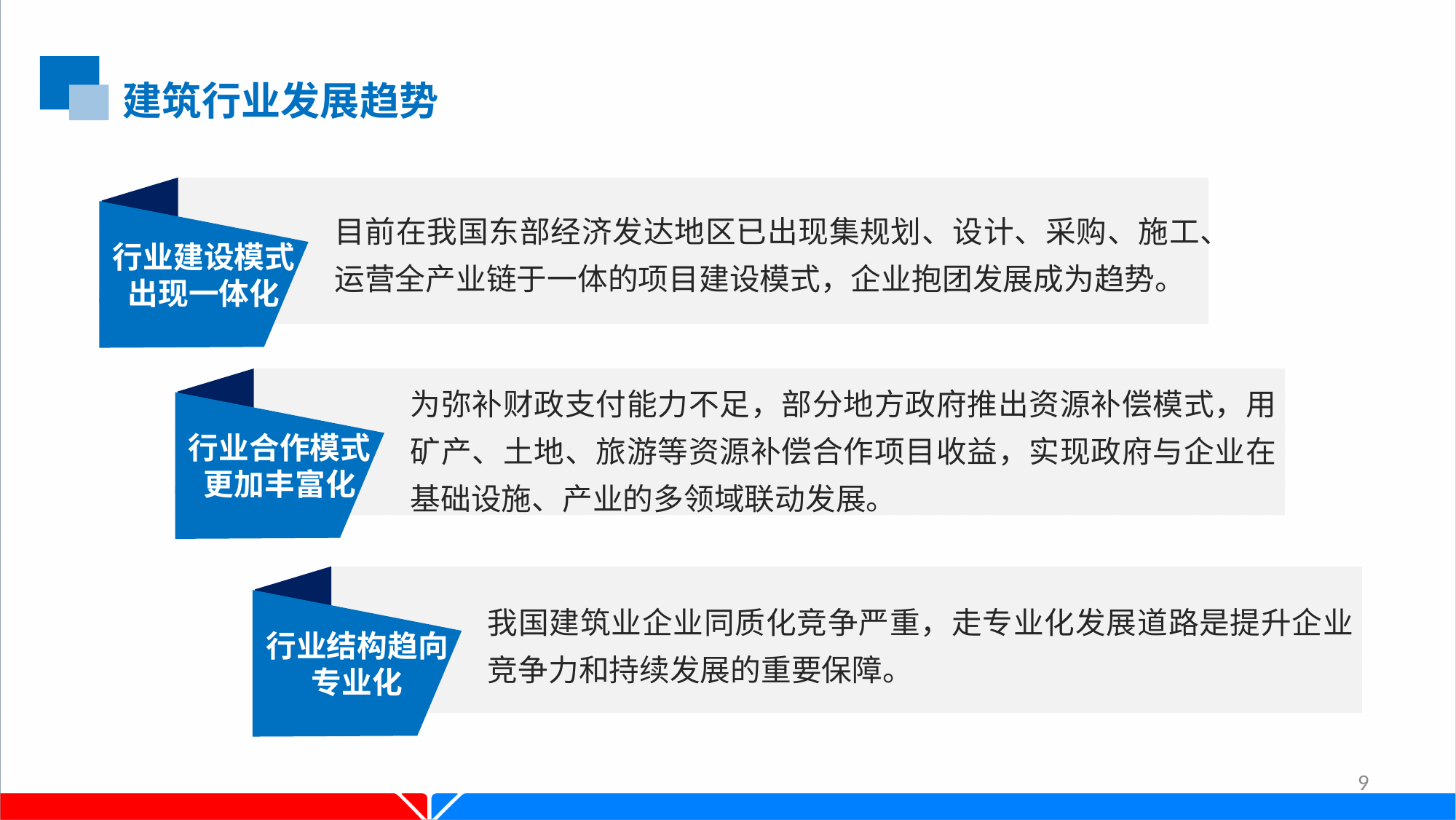

建筑行业发展趋势

目前在我国东部经济发达地区已出现集规划、设计、采购、施工、运营全产业链于一体的项目建设模式，企业抱团发展成为趋势。

行业建设模式出现一体化

为弥补财政支付能力不足，部分地方政府推出资源补偿模式，用矿产、土地、旅游等资源补偿合作项目收益，实现政府与企业在基础设施、产业的多领域联动发展。

行业合作模式更加丰富化

我国建筑业企业同质化竞争严重，走专业化发展道路是提升企业竞争力和持续发展的重要保障。

行业结构趋向专业化
9